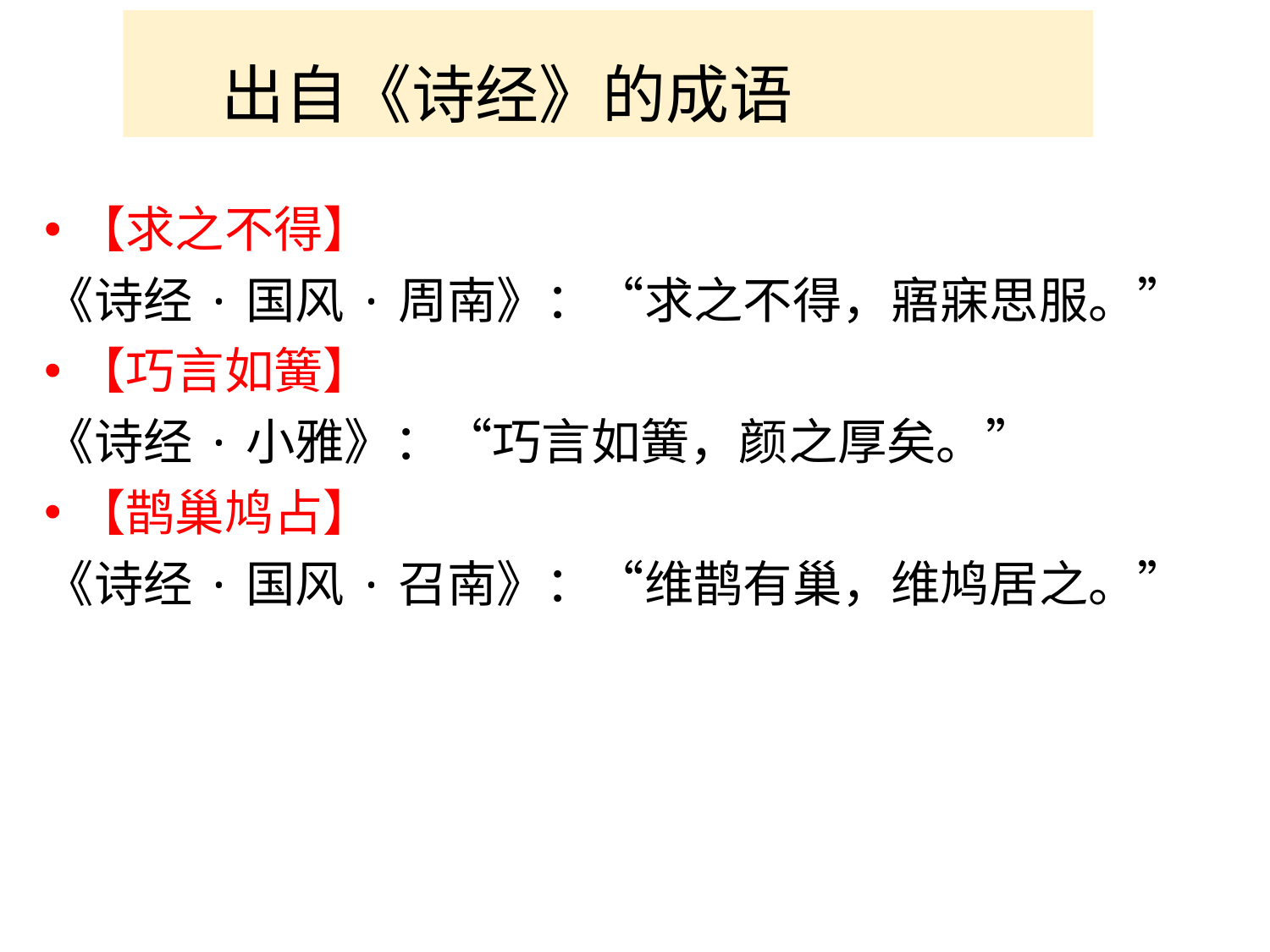

出自《诗经》的成语
【求之不得】
《诗经·国风·周南》：“求之不得，寤寐思服。”
【巧言如簧】
《诗经·小雅》：“巧言如簧，颜之厚矣。”
【鹊巢鸠占】
《诗经·国风·召南》：“维鹊有巢，维鸠居之。”